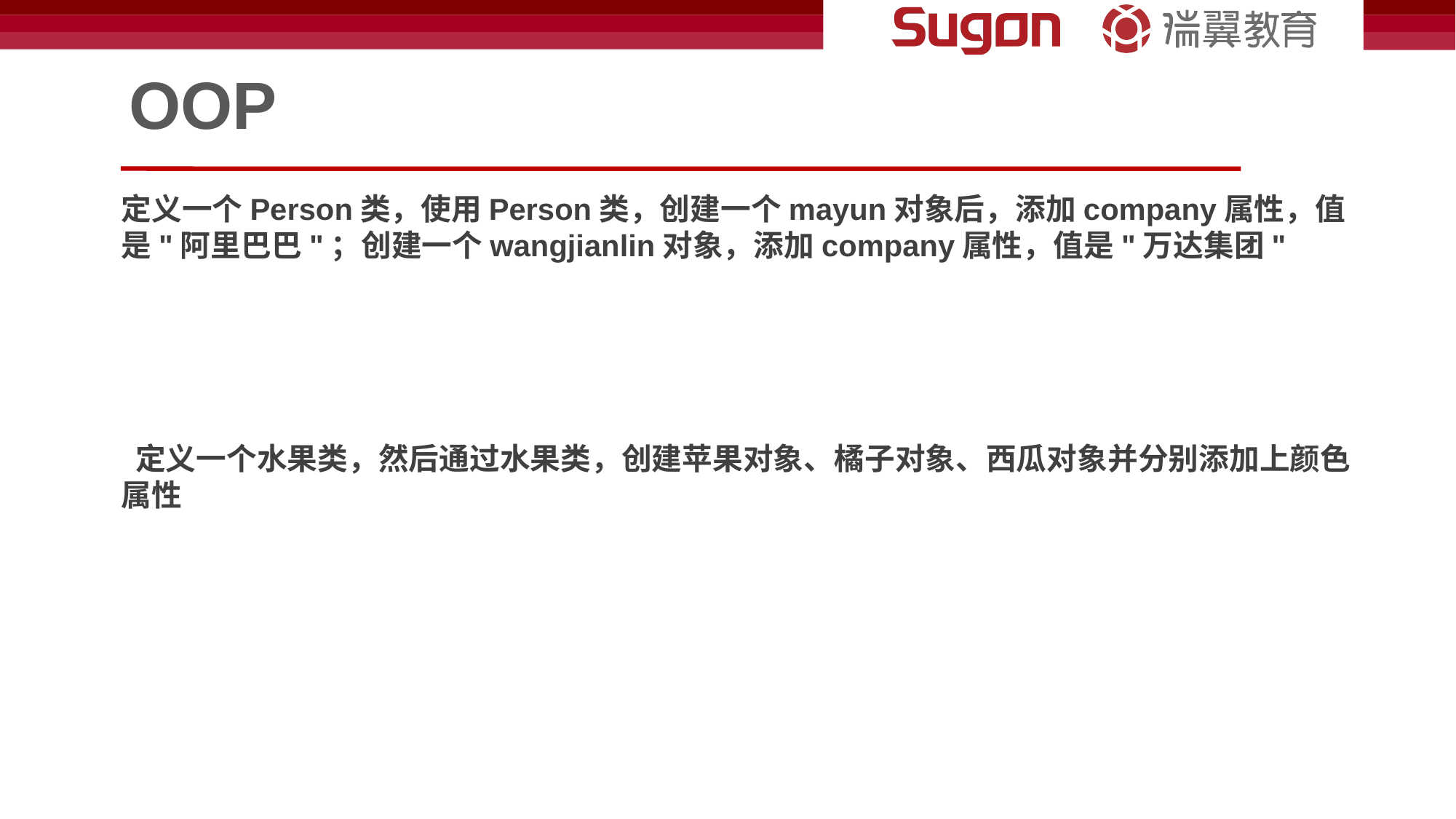

# OOP
定义一个Person类，使用Person类，创建一个mayun对象后，添加company属性，值是"阿里巴巴"；创建一个wangjianlin对象，添加company属性，值是"万达集团"

 定义一个水果类，然后通过水果类，创建苹果对象、橘子对象、西瓜对象并分别添加上颜色属性